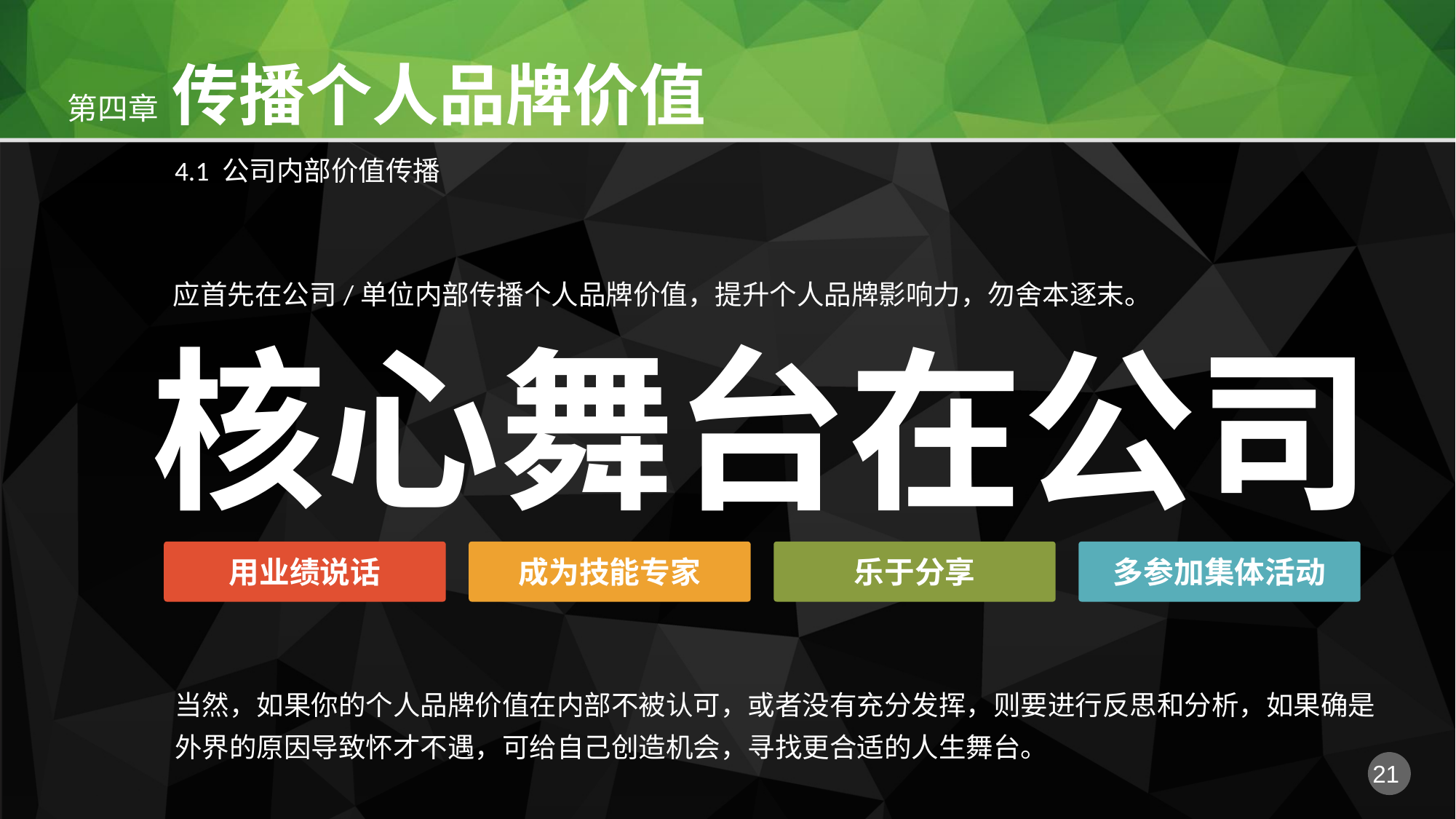

4.1 公司内部价值传播
应首先在公司/单位内部传播个人品牌价值，提升个人品牌影响力，勿舍本逐末。
核心舞台在公司
用业绩说话
成为技能专家
乐于分享
多参加集体活动
当然，如果你的个人品牌价值在内部不被认可，或者没有充分发挥，则要进行反思和分析，如果确是外界的原因导致怀才不遇，可给自己创造机会，寻找更合适的人生舞台。